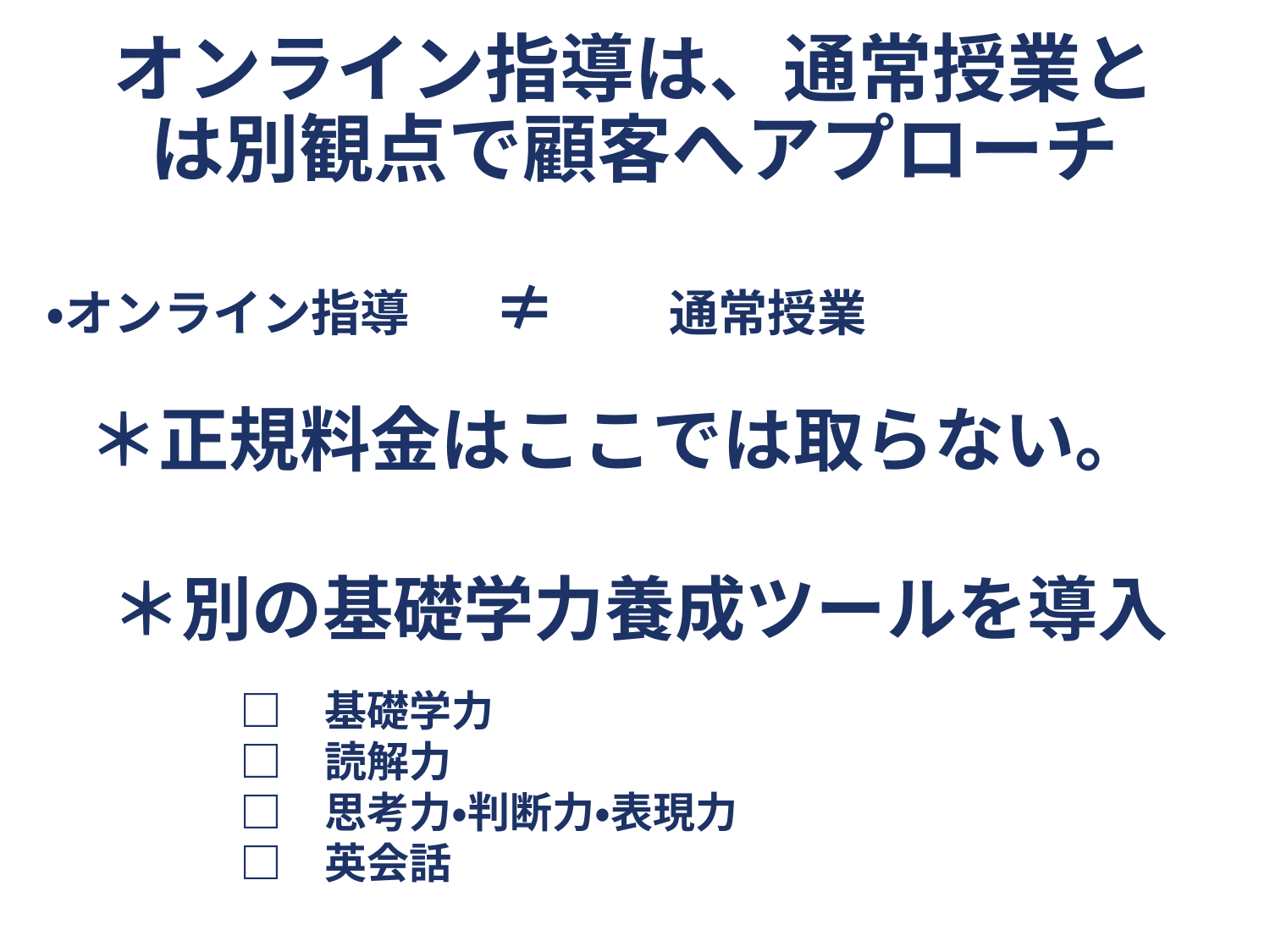

# オンライン指導は、通常授業とは別観点で顧客へアプローチ
・オンライン指導   　≠　　通常授業

　＊正規料金はここでは取らない。

   ＊別の基礎学力養成ツールを導入

　□　基礎学力
　□　読解力
　□　思考力・判断力・表現力
　□　英会話